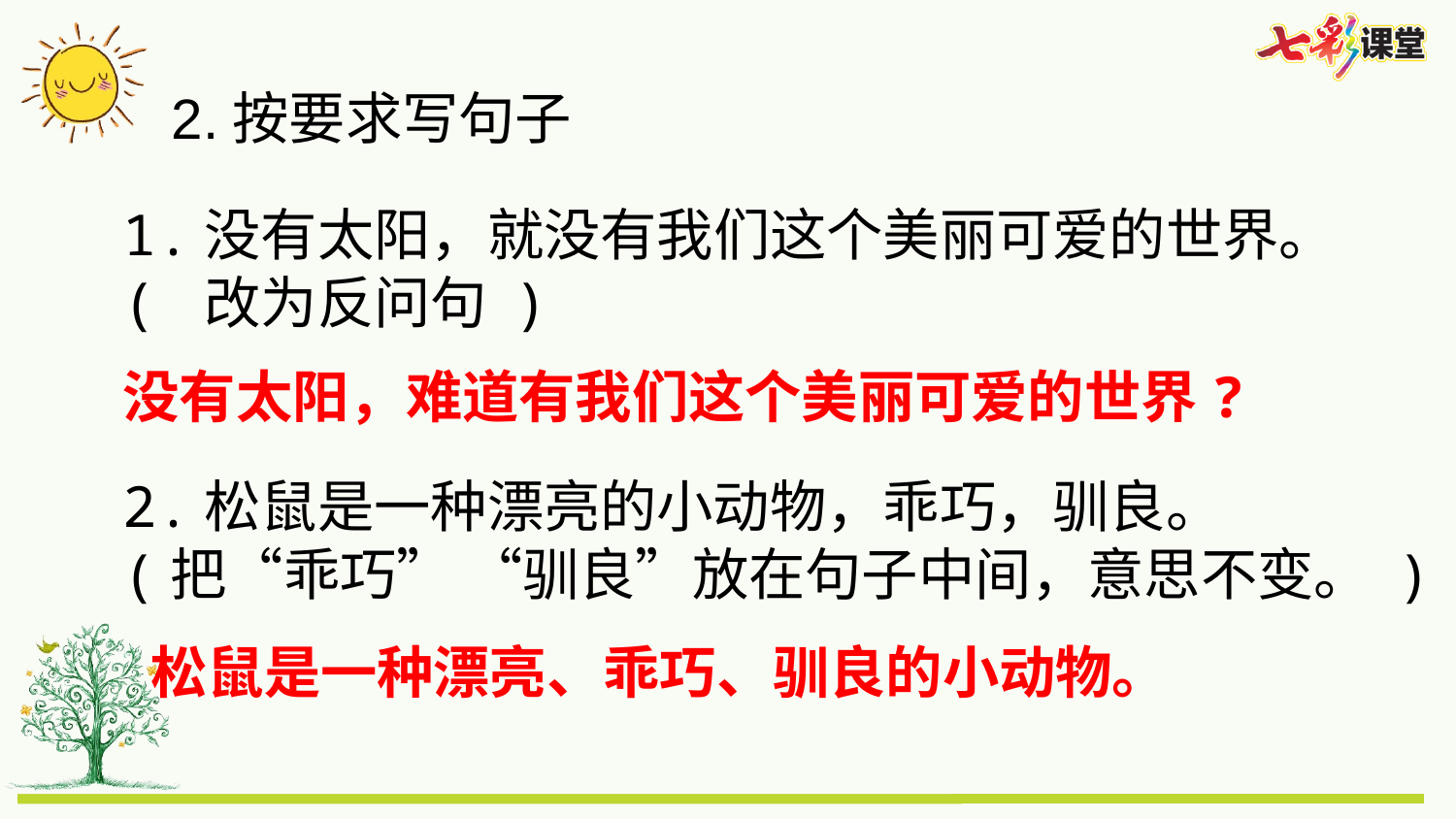

2.按要求写句子
1.没有太阳，就没有我们这个美丽可爱的世界。
( 改为反问句 )

2.松鼠是一种漂亮的小动物，乖巧，驯良。
(把“乖巧” “驯良”放在句子中间，意思不变。 )

没有太阳，难道有我们这个美丽可爱的世界?
松鼠是一种漂亮、乖巧、驯良的小动物。